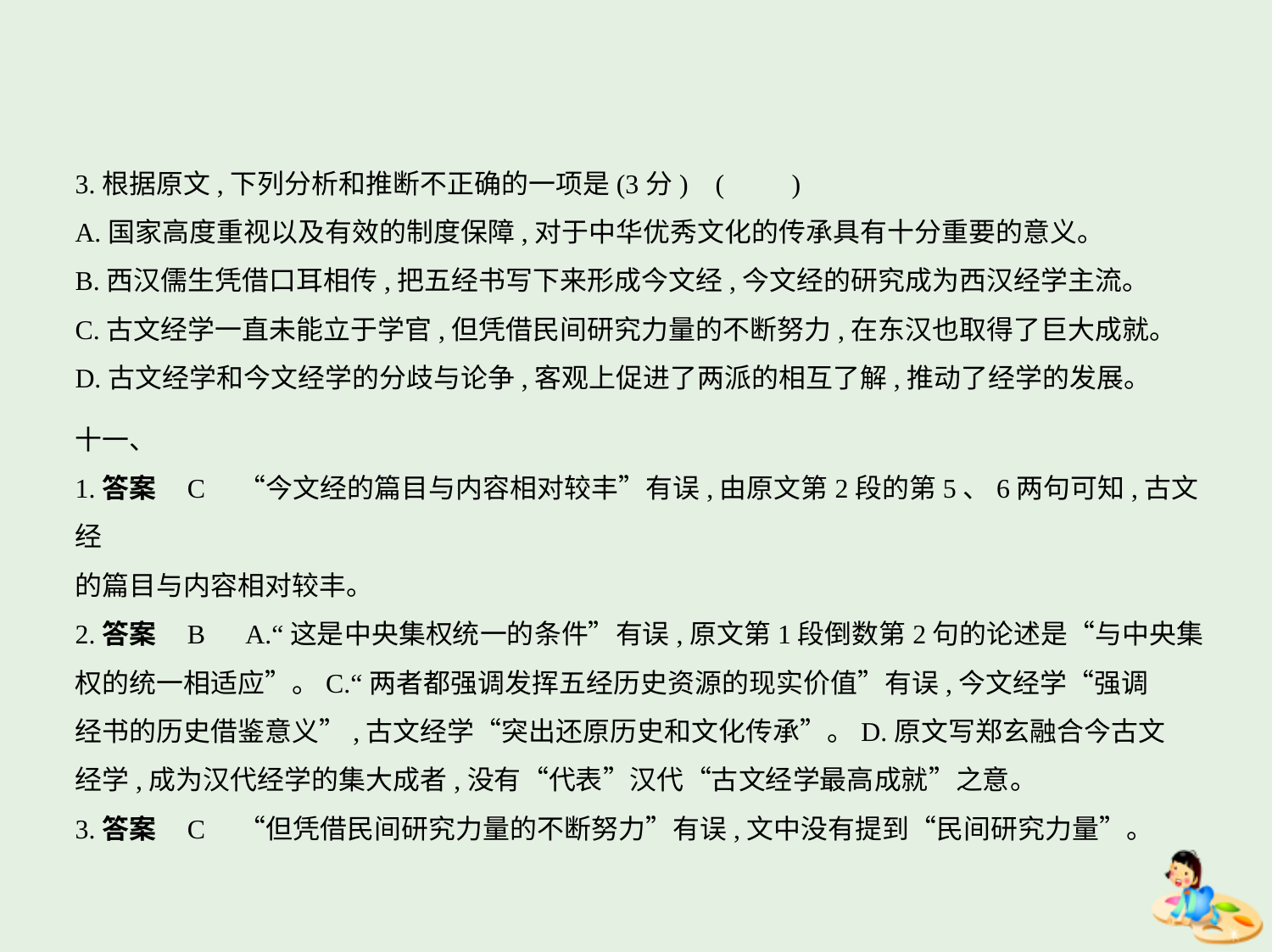

3.根据原文,下列分析和推断不正确的一项是(3分) (　　)
A.国家高度重视以及有效的制度保障,对于中华优秀文化的传承具有十分重要的意义。
B.西汉儒生凭借口耳相传,把五经书写下来形成今文经,今文经的研究成为西汉经学主流。
C.古文经学一直未能立于学官,但凭借民间研究力量的不断努力,在东汉也取得了巨大成就。
D.古文经学和今文经学的分歧与论争,客观上促进了两派的相互了解,推动了经学的发展。
十一、
1.答案    C　“今文经的篇目与内容相对较丰”有误,由原文第2段的第5、6两句可知,古文经
的篇目与内容相对较丰。
2.答案    B　A.“这是中央集权统一的条件”有误,原文第1段倒数第2句的论述是“与中央集
权的统一相适应”。C.“两者都强调发挥五经历史资源的现实价值”有误,今文经学“强调
经书的历史借鉴意义”,古文经学“突出还原历史和文化传承”。D.原文写郑玄融合今古文
经学,成为汉代经学的集大成者,没有“代表”汉代“古文经学最高成就”之意。
3.答案    C　“但凭借民间研究力量的不断努力”有误,文中没有提到“民间研究力量”。